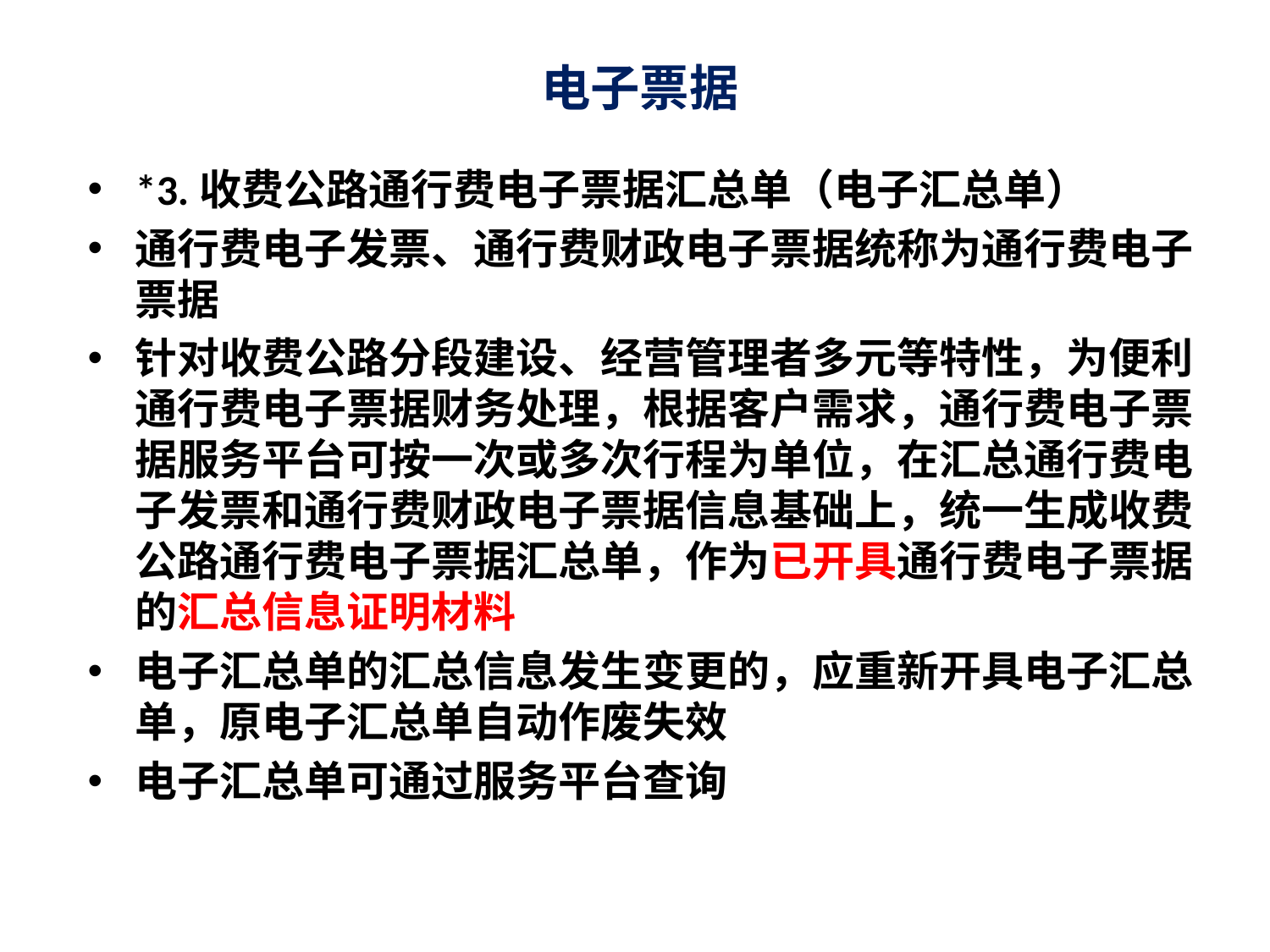

# 电子票据
*3.收费公路通行费电子票据汇总单（电子汇总单）
通行费电子发票、通行费财政电子票据统称为通行费电子票据
针对收费公路分段建设、经营管理者多元等特性，为便利通行费电子票据财务处理，根据客户需求，通行费电子票据服务平台可按一次或多次行程为单位，在汇总通行费电子发票和通行费财政电子票据信息基础上，统一生成收费公路通行费电子票据汇总单，作为已开具通行费电子票据的汇总信息证明材料
电子汇总单的汇总信息发生变更的，应重新开具电子汇总单，原电子汇总单自动作废失效
电子汇总单可通过服务平台查询